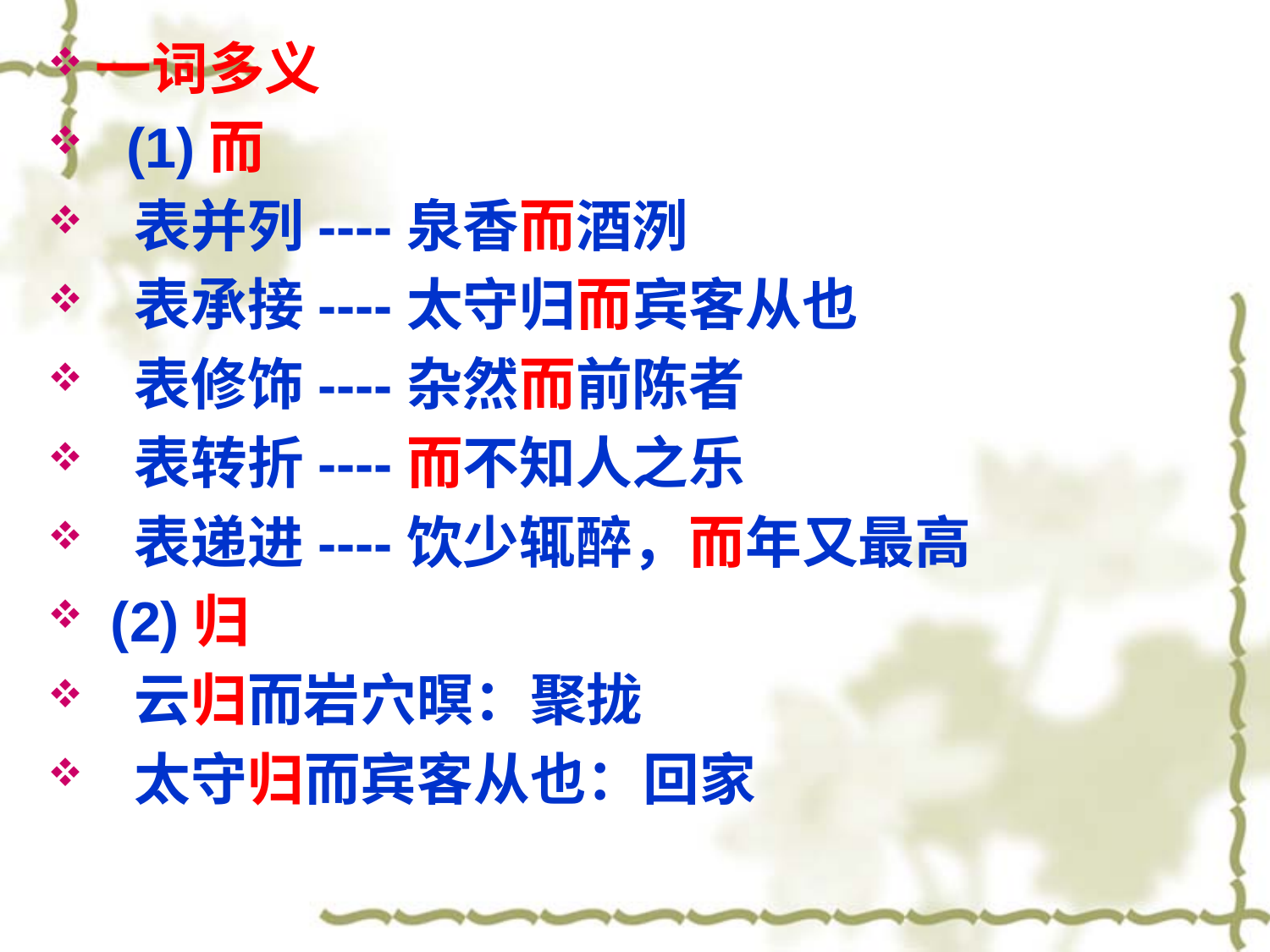

一词多义
  (1)而
  表并列----泉香而酒洌
  表承接----太守归而宾客从也
  表修饰----杂然而前陈者
  表转折----而不知人之乐
  表递进----饮少辄醉，而年又最高
 (2)归
  云归而岩穴暝：聚拢
  太守归而宾客从也：回家